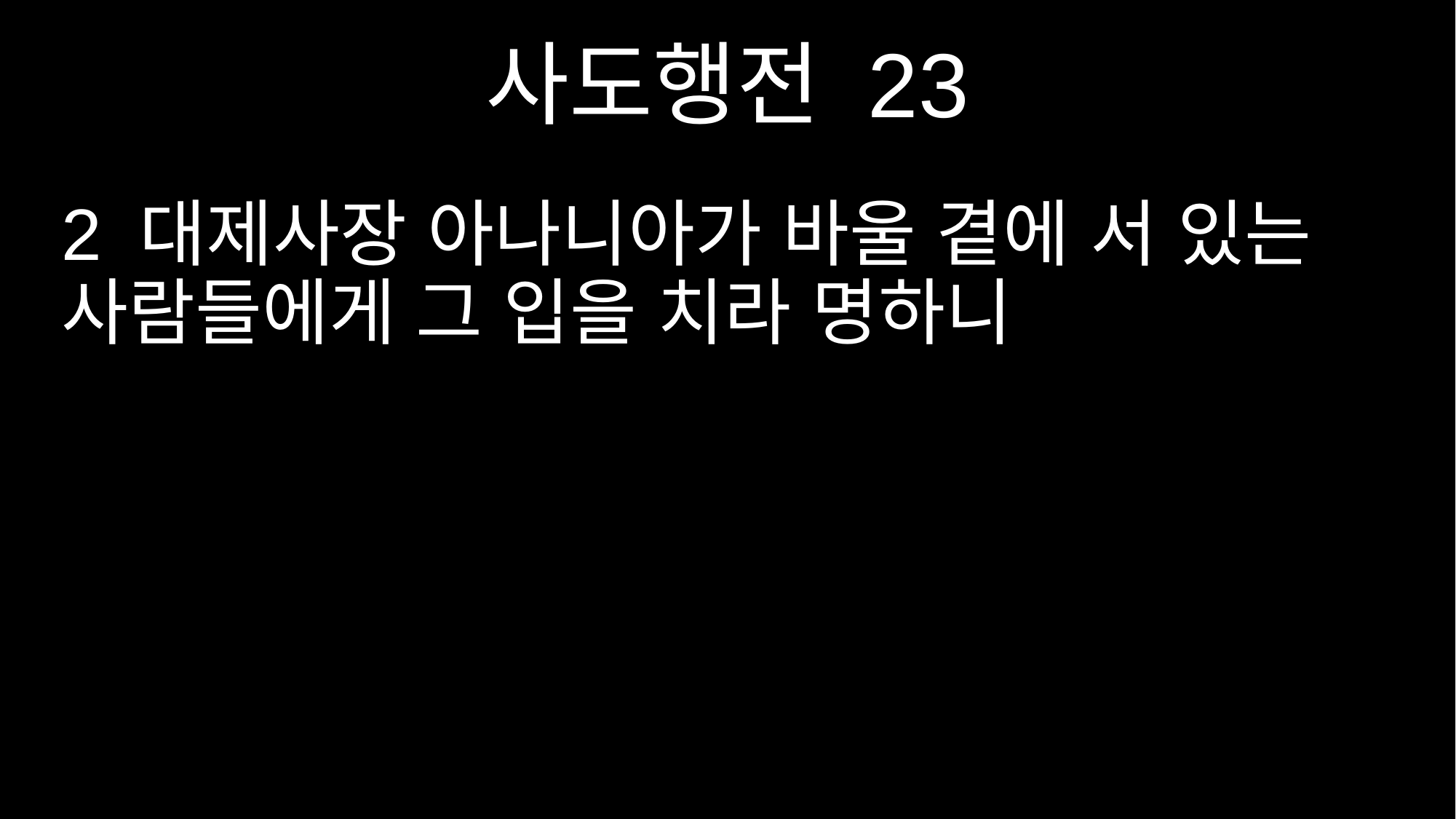

사도행전 23
2 대제사장 아나니아가 바울 곁에 서 있는 사람들에게 그 입을 치라 명하니